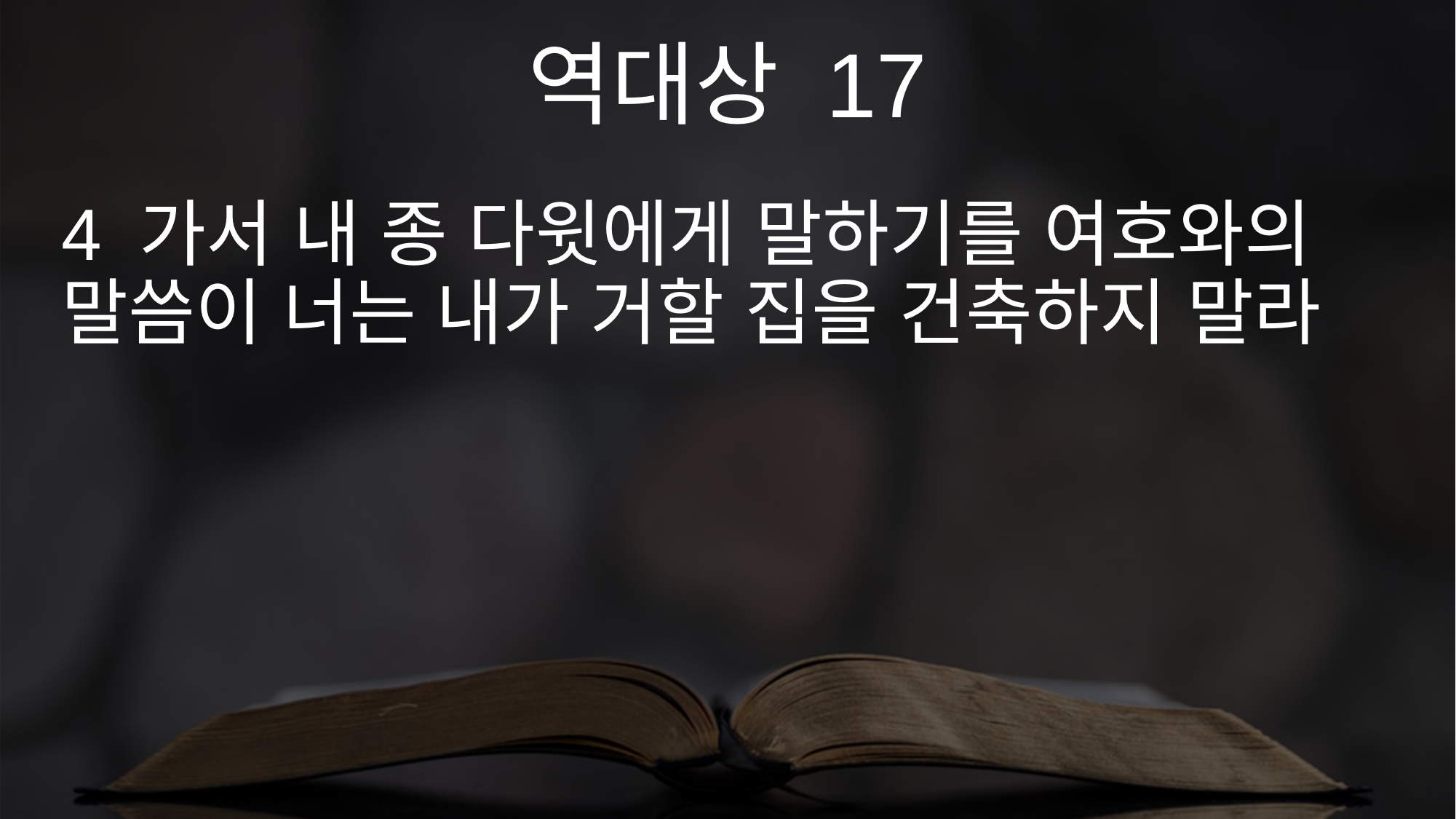

역대상 17
4 가서 내 종 다윗에게 말하기를 여호와의 말씀이 너는 내가 거할 집을 건축하지 말라